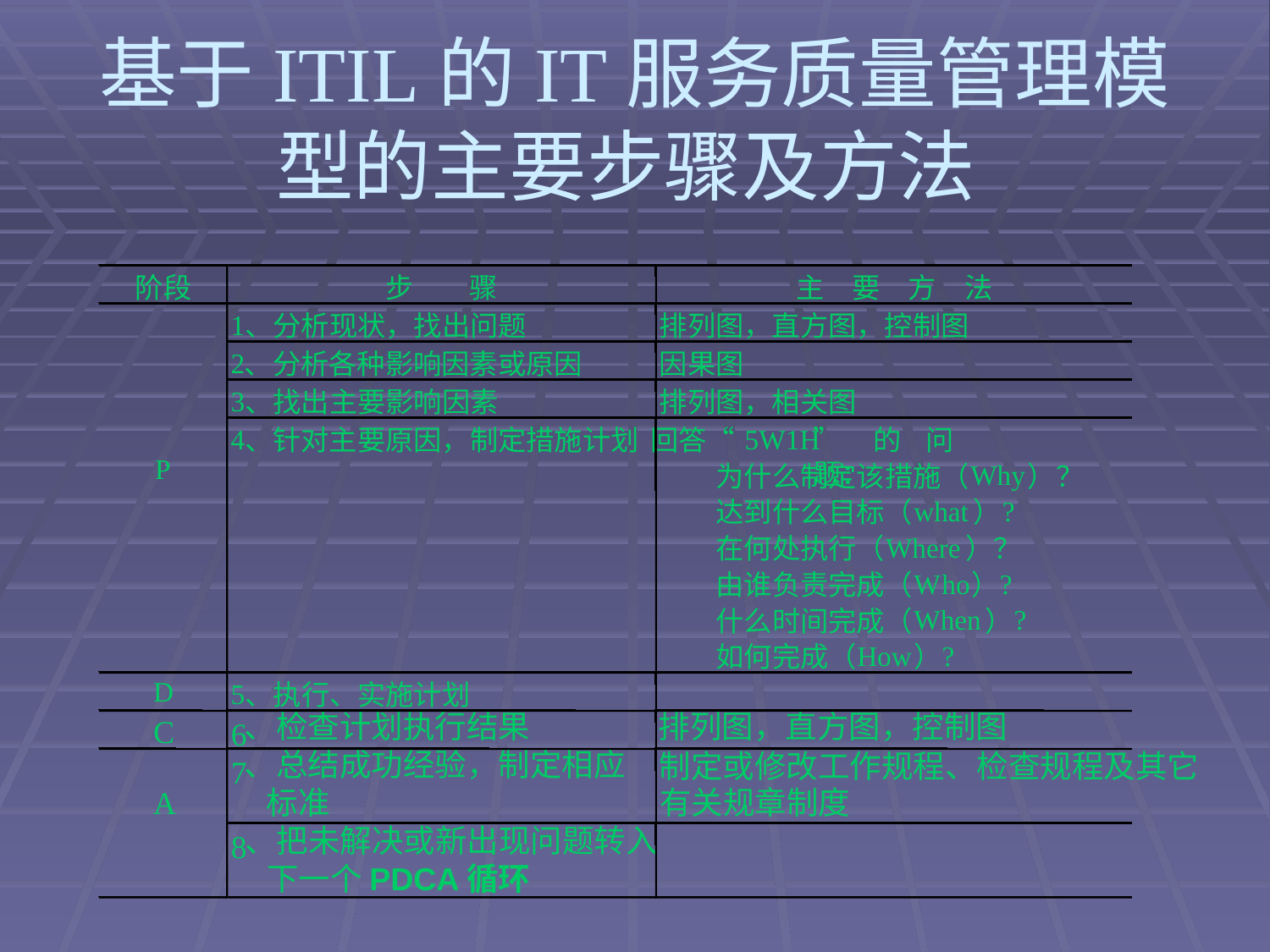

# 基于ITIL的IT服务质量管理模型的主要步骤及方法

阶段
步
骤
主
要
方
法

1

、分析现状，找出问题
排列图，直方图，控制图

2

、分析各种影响因素或原因
因果图

3

、找出主要影响因素
排列图，相关图

4

5W1H

、针对主要原因，制定措施计划
回答“
”的问题：
P

Why

为什么制定该措施（
）？

what
?

达到什么目标（
）

Where

在何处执行（
）？

W
ho
?

由谁负责完成（
）

When
?

什么时间完成（
）

How
?

如何完成（
）

D

5

、执行、实施计划

、检查计划执行结果
排列图，直方图，控制图

C

6

、总结成功经验，制定相应
  标准
制定或修改工作规程、检查规程及其它

7

A

有关规章制度

、把未解决或新出现问题转入
  下一个PDCA循环

8